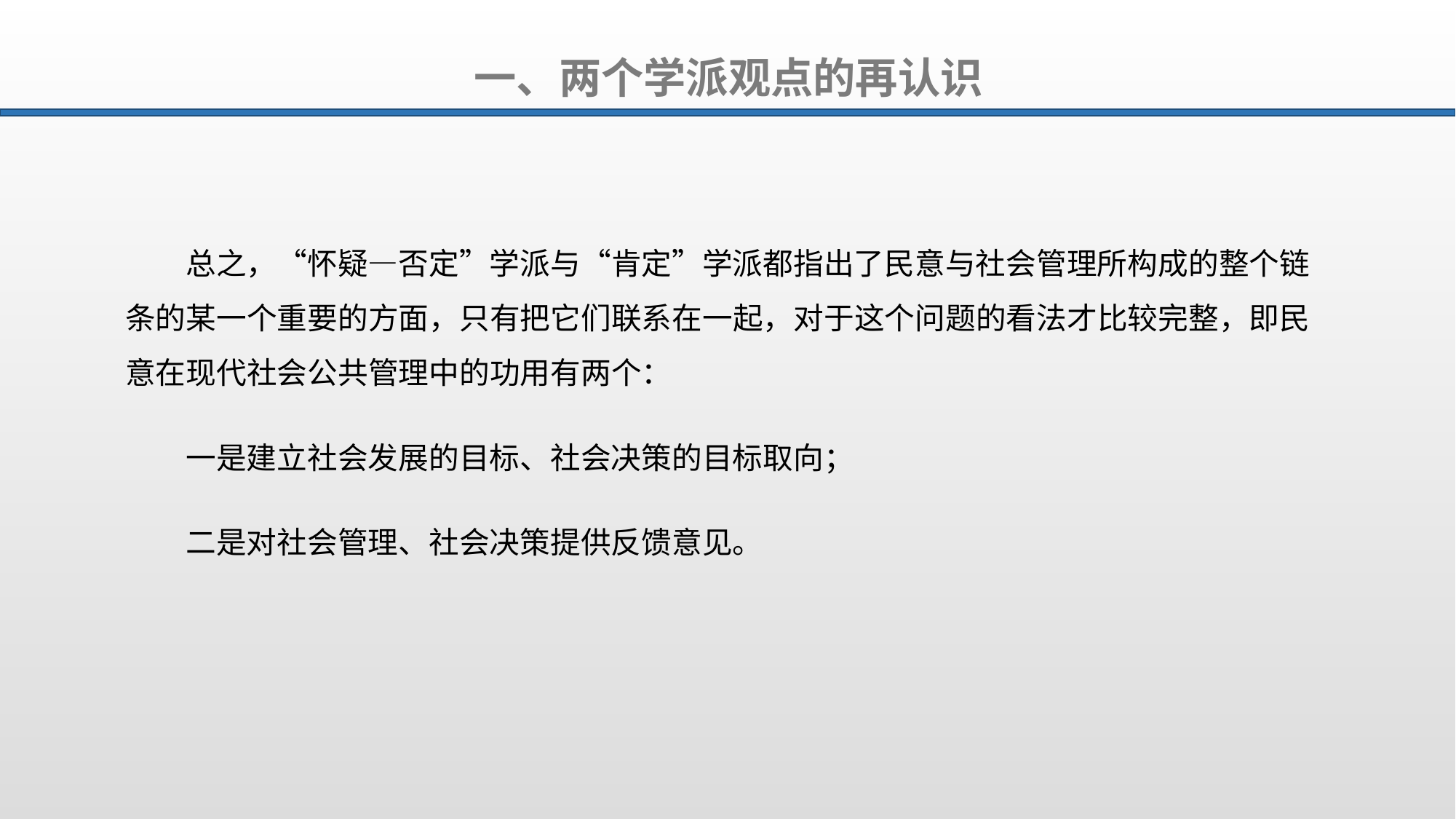

一、两个学派观点的再认识

总之，“怀疑—否定”学派与“肯定”学派都指出了民意与社会管理所构成的整个链条的某一个重要的方面，只有把它们联系在一起，对于这个问题的看法才比较完整，即民意在现代社会公共管理中的功用有两个：
一是建立社会发展的目标、社会决策的目标取向；
二是对社会管理、社会决策提供反馈意见。